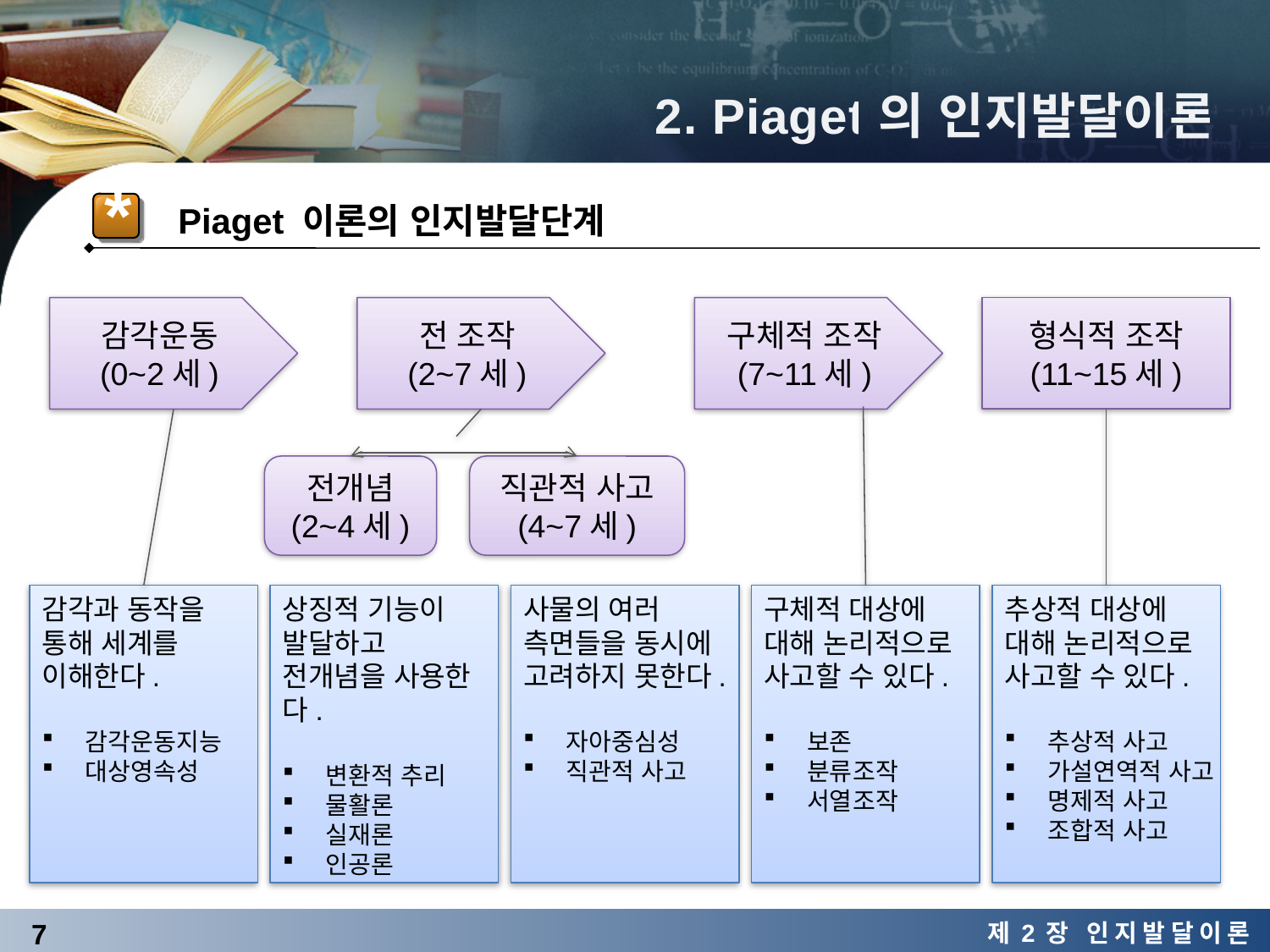

2. Piaget의 인지발달이론
*
Piaget 이론의 인지발달단계

감각운동
(0~2세)
전 조작
(2~7세)
구체적 조작
(7~11세)
형식적 조작
(11~15세)
전개념
(2~4세)
직관적 사고
(4~7세)
감각과 동작을 통해 세계를 이해한다.

 감각운동지능
 대상영속성
상징적 기능이
발달하고
전개념을 사용한다.

 변환적 추리
 물활론
 실재론
 인공론
사물의 여러 측면들을 동시에 고려하지 못한다.

 자아중심성
 직관적 사고
구체적 대상에 대해 논리적으로 사고할 수 있다.

 보존
 분류조작
 서열조작
추상적 대상에 대해 논리적으로 사고할 수 있다.

 추상적 사고
 가설연역적 사고
 명제적 사고
 조합적 사고
7